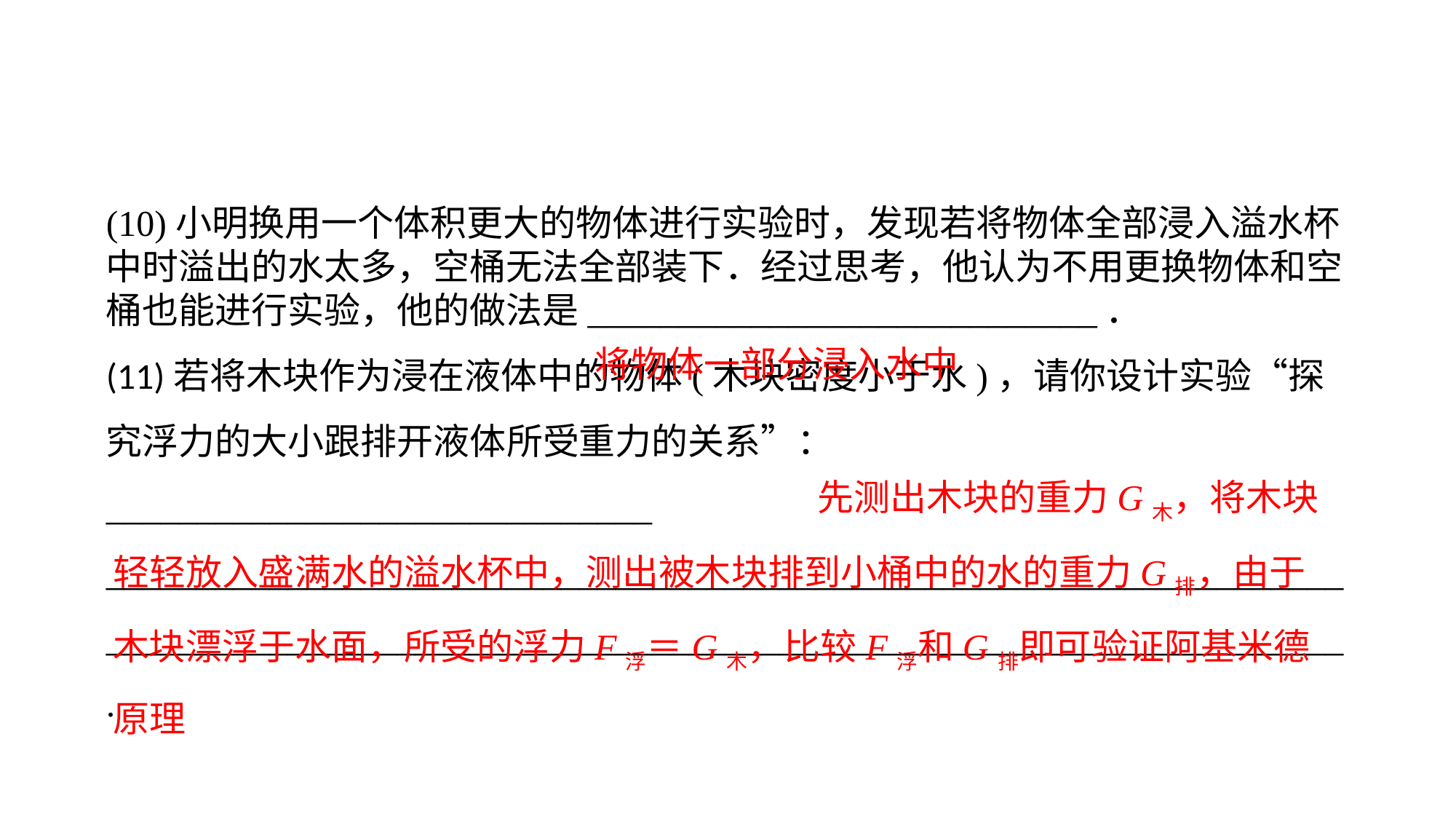

(10)小明换用一个体积更大的物体进行实验时，发现若将物体全部浸入溢水杯中时溢出的水太多，空桶无法全部装下．经过思考，他认为不用更换物体和空桶也能进行实验，他的做法是____________________________．(11)若将木块作为浸在液体中的物体(木块密度小于水)，请你设计实验“探究浮力的大小跟排开液体所受重力的关系”：______________________________
________________________________________________________________________________________________________________________________________.
将物体一部分浸入水中
                                                                                     先测出木块的重力G木，将木块轻轻放入盛满水的溢水杯中，测出被木块排到小桶中的水的重力G排，由于木块漂浮于水面，所受的浮力F浮＝G木，比较F浮和G排即可验证阿基米德原理